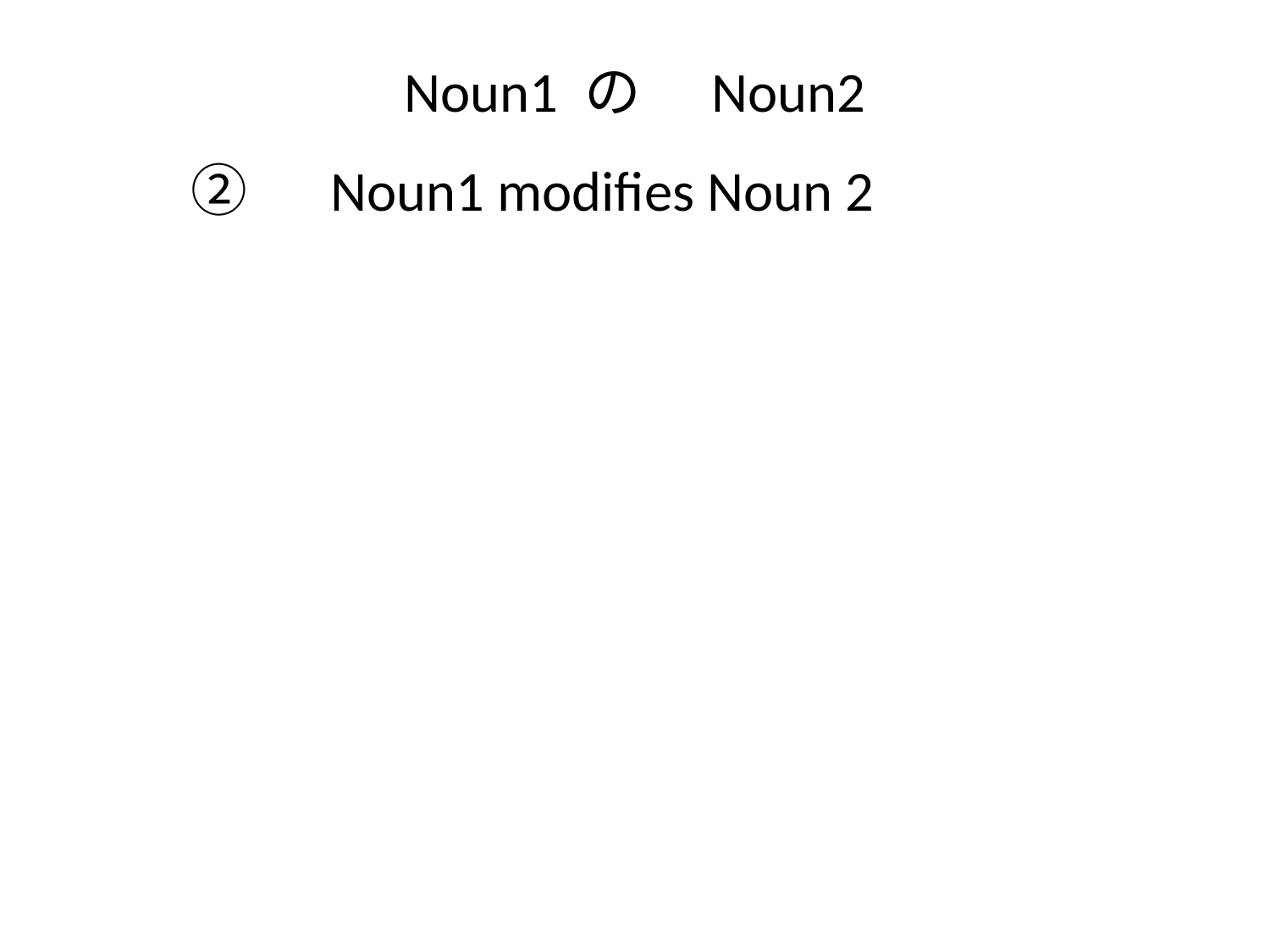

# Noun1 の　Noun2
         ②　Noun1 modifies Noun 2